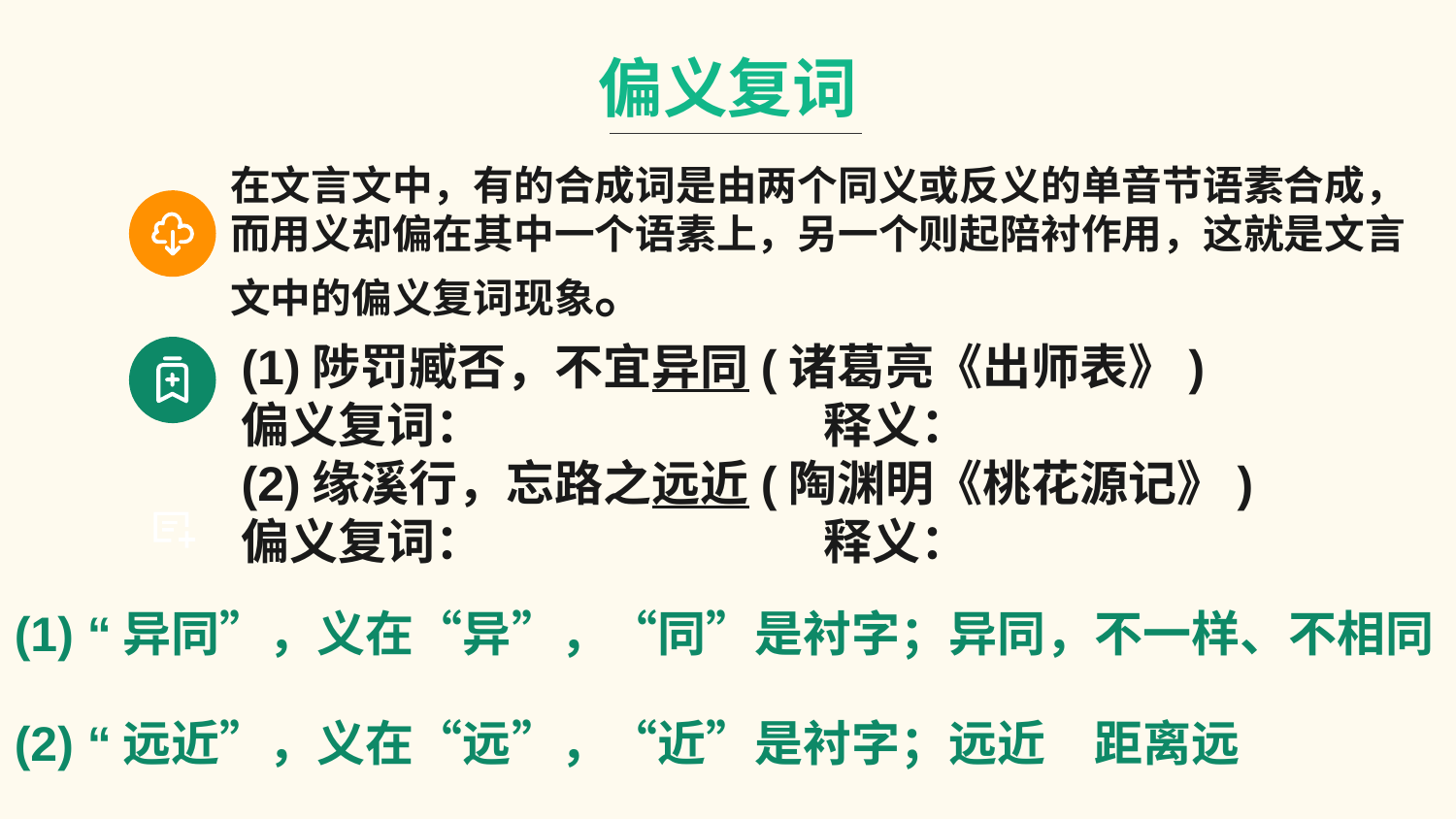

偏义复词
在文言文中，有的合成词是由两个同义或反义的单音节语素合成，而用义却偏在其中一个语素上，另一个则起陪衬作用，这就是文言文中的偏义复词现象。

(1)陟罚臧否，不宜异同(诸葛亮《出师表》)
偏义复词：　　　　　　　释义：
(2)缘溪行，忘路之远近(陶渊明《桃花源记》)
偏义复词：　　　　　　　释义：

  (1) “异同”，义在“异”，“同”是衬字；异同，不一样、不相同
  (2) “远近”，义在“远”，“近”是衬字；远近　距离远